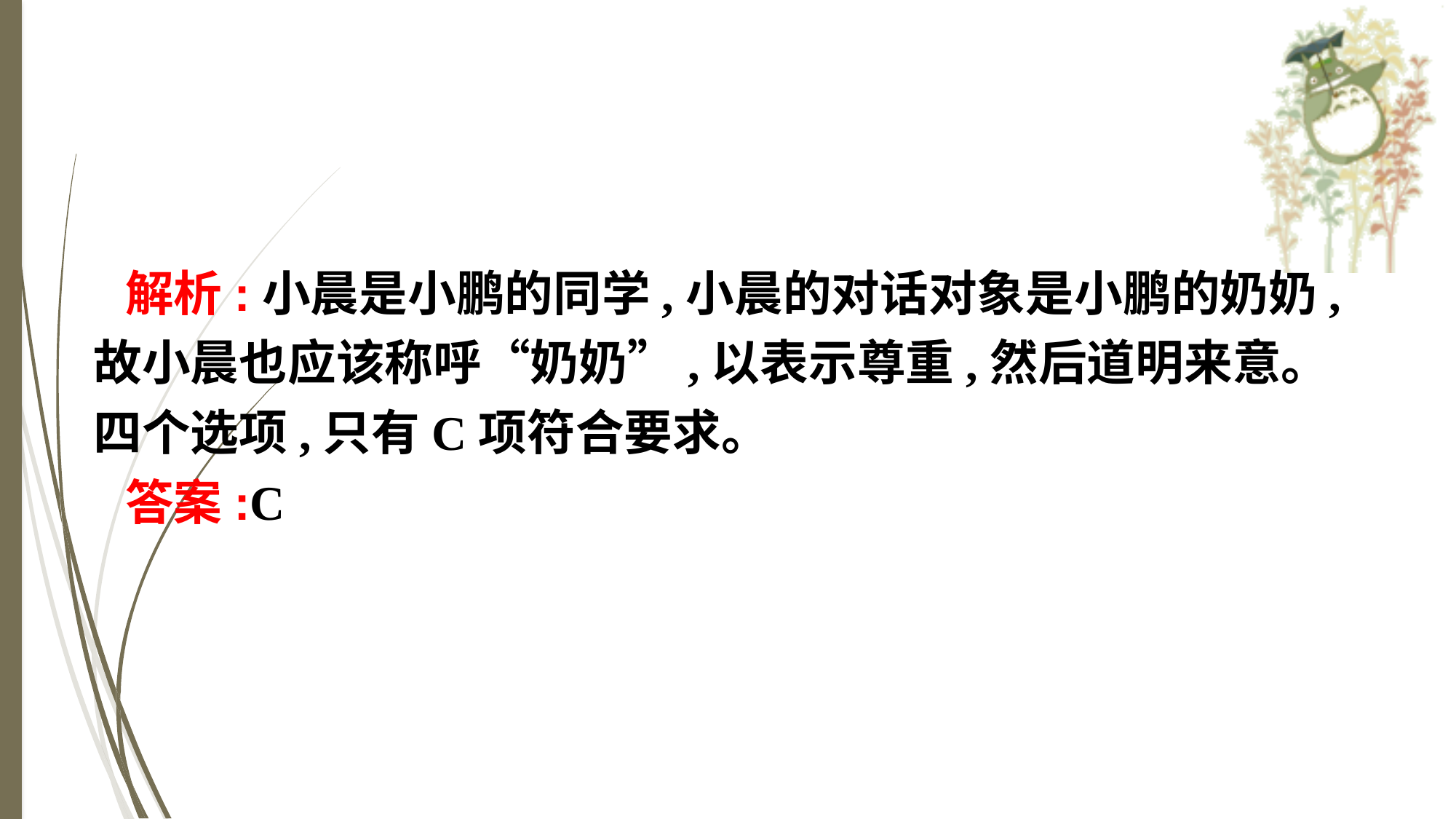

解析:小晨是小鹏的同学,小晨的对话对象是小鹏的奶奶,故小晨也应该称呼“奶奶”,以表示尊重,然后道明来意。四个选项,只有C项符合要求。
答案:C